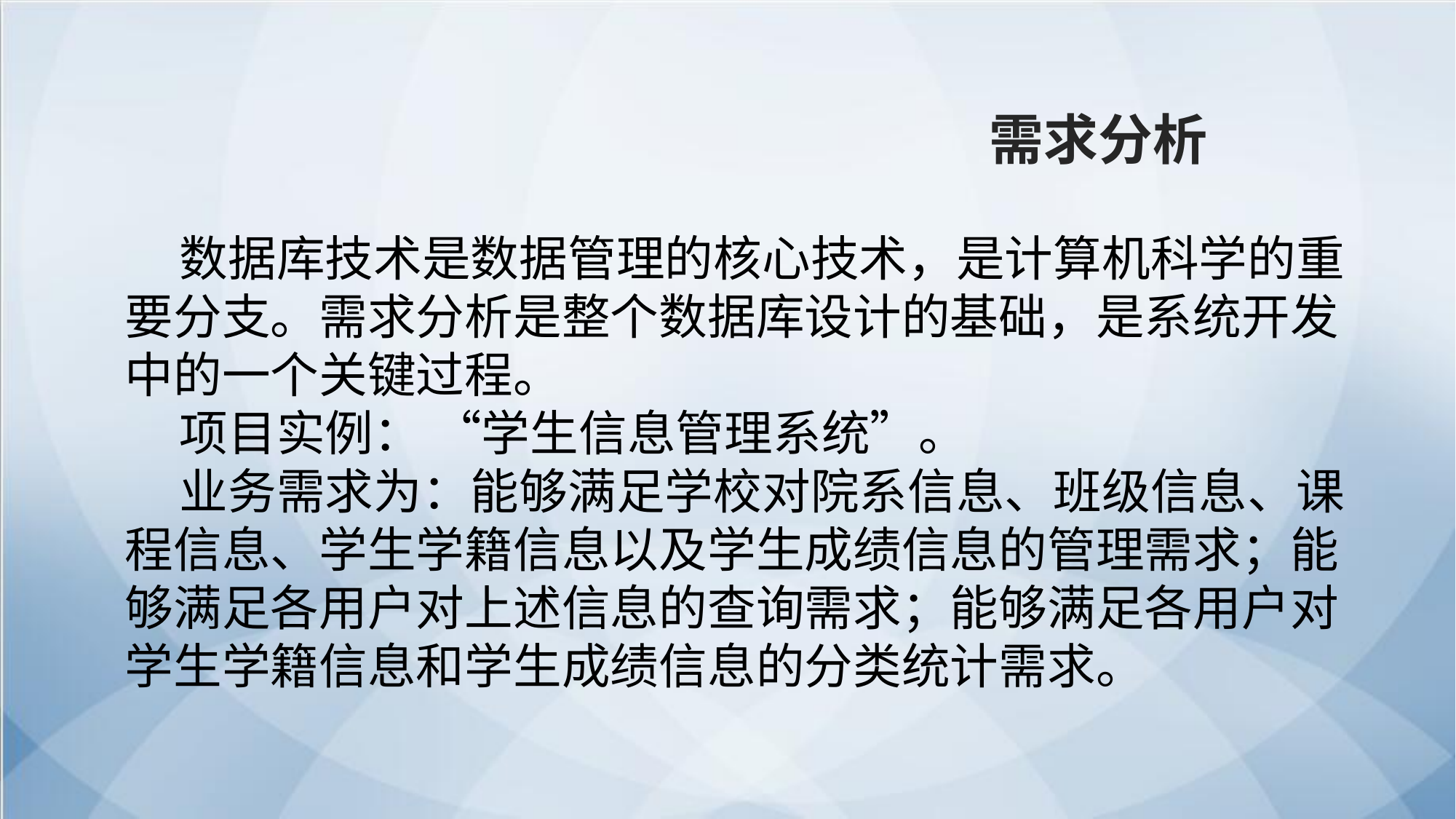

需求分析
数据库技术是数据管理的核心技术，是计算机科学的重要分支。需求分析是整个数据库设计的基础，是系统开发中的一个关键过程。
项目实例： “学生信息管理系统”。
业务需求为：能够满足学校对院系信息、班级信息、课程信息、学生学籍信息以及学生成绩信息的管理需求；能够满足各用户对上述信息的查询需求；能够满足各用户对学生学籍信息和学生成绩信息的分类统计需求。